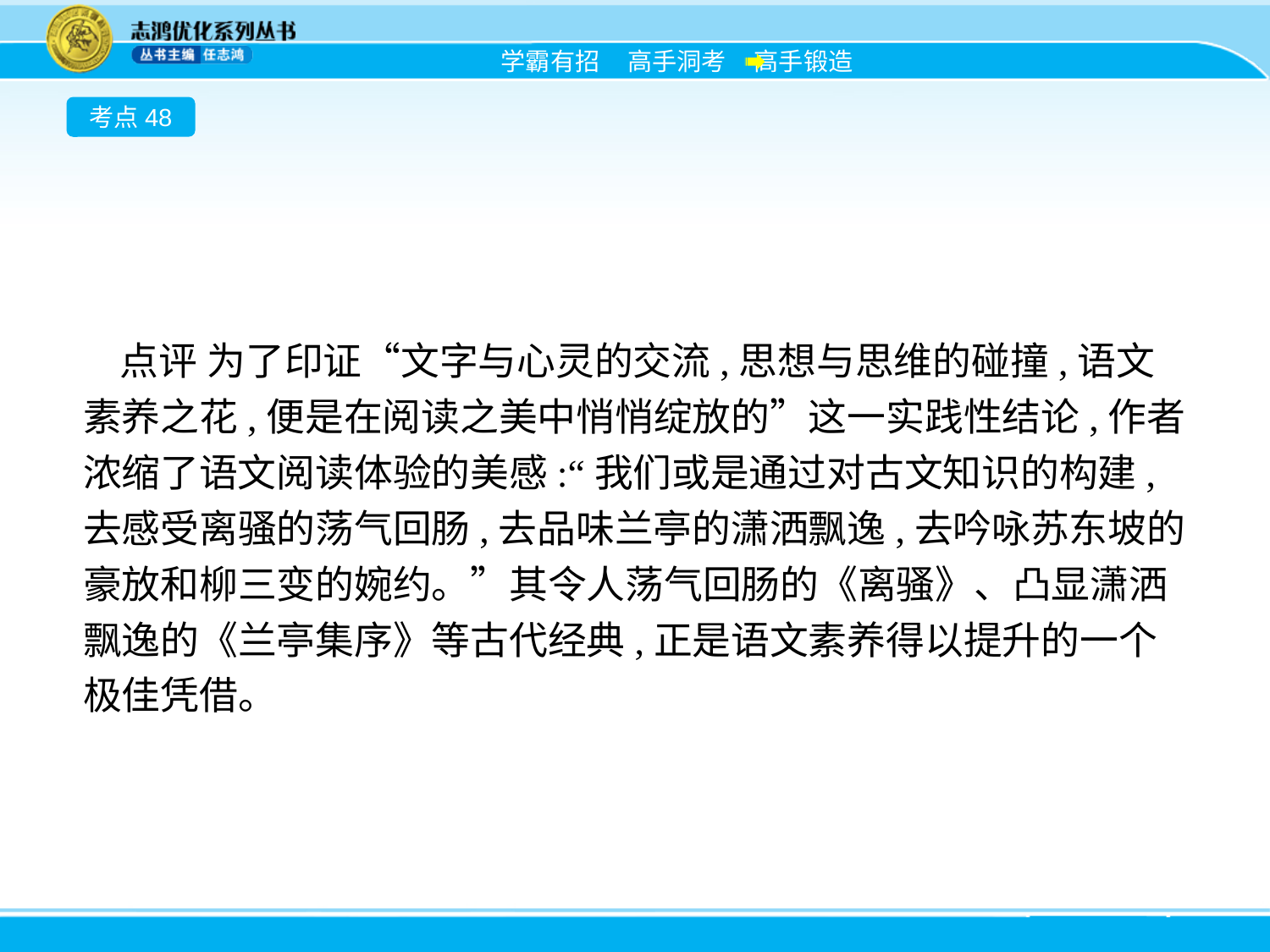

考点48
点评 为了印证“文字与心灵的交流,思想与思维的碰撞,语文素养之花,便是在阅读之美中悄悄绽放的”这一实践性结论,作者浓缩了语文阅读体验的美感:“我们或是通过对古文知识的构建,去感受离骚的荡气回肠,去品味兰亭的潇洒飘逸,去吟咏苏东坡的豪放和柳三变的婉约。”其令人荡气回肠的《离骚》、凸显潇洒飘逸的《兰亭集序》等古代经典,正是语文素养得以提升的一个极佳凭借。